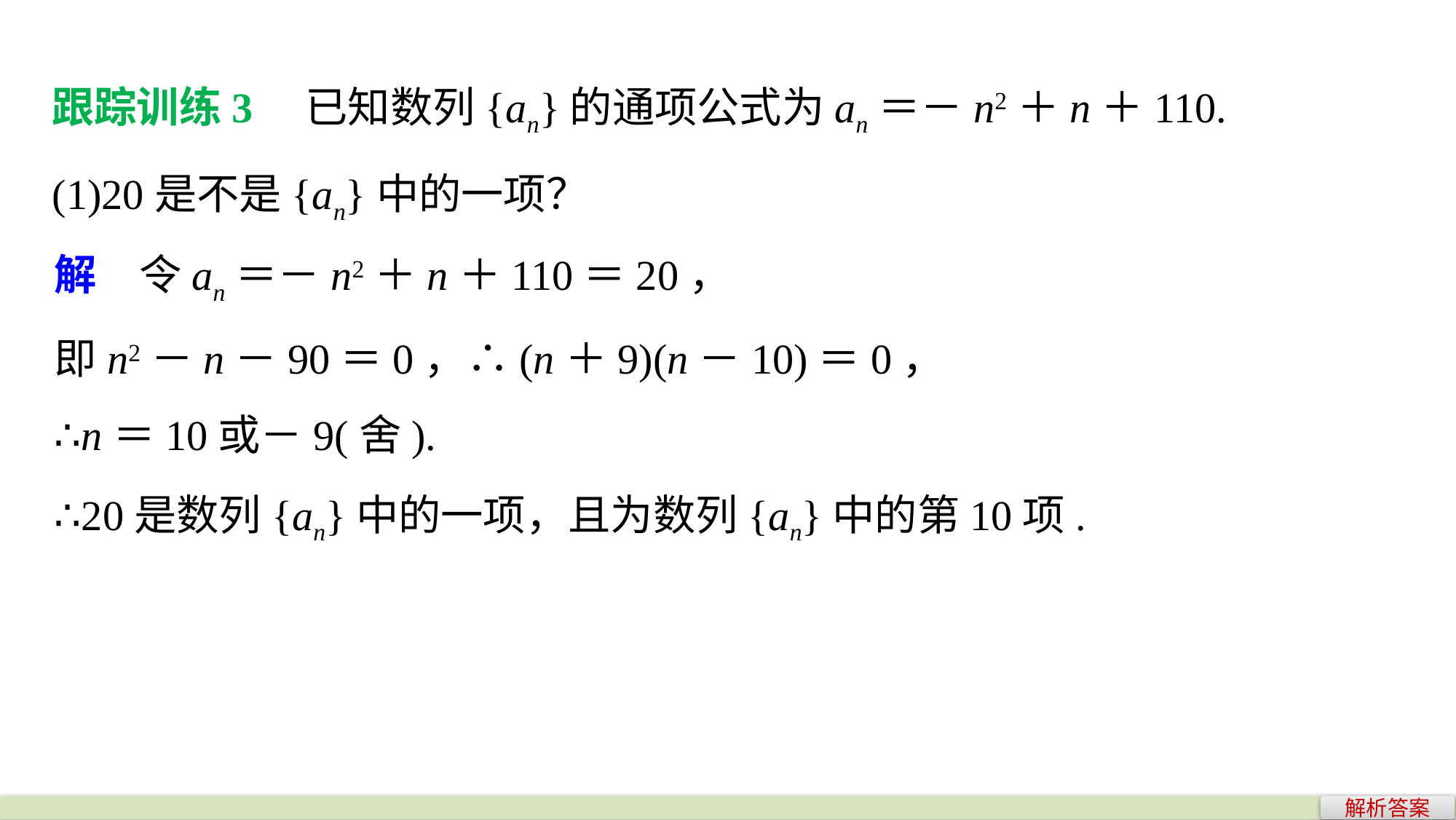

跟踪训练3　已知数列{an}的通项公式为an＝－n2＋n＋110.
(1)20是不是{an}中的一项？
解　令an＝－n2＋n＋110＝20，
即n2－n－90＝0，∴(n＋9)(n－10)＝0，
∴n＝10或－9(舍).
∴20是数列{an}中的一项，且为数列{an}中的第10项.
解析答案